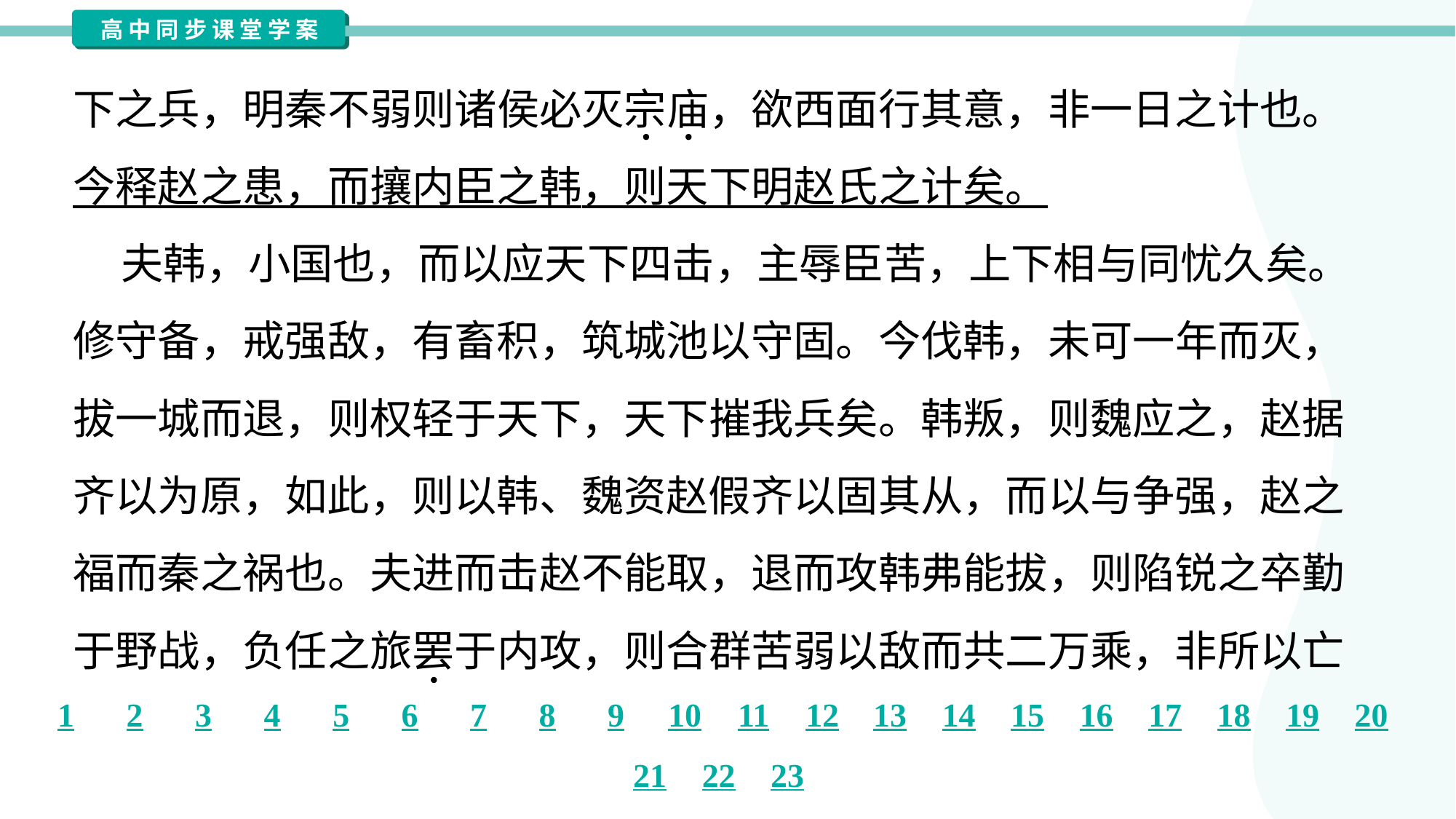

下之兵，明秦不弱则诸侯必灭宗庙，欲西面行其意，非一日之计也。
今释赵之患，而攘内臣之韩，则天下明赵氏之计矣。
    夫韩，小国也，而以应天下四击，主辱臣苦，上下相与同忧久矣。
修守备，戒强敌，有畜积，筑城池以守固。今伐韩，未可一年而灭，
拔一城而退，则权轻于天下，天下摧我兵矣。韩叛，则魏应之，赵据
齐以为原，如此，则以韩、魏资赵假齐以固其从，而以与争强，赵之
福而秦之祸也。夫进而击赵不能取，退而攻韩弗能拔，则陷锐之卒勤
于野战，负任之旅罢于内攻，则合群苦弱以敌而共二万乘，非所以亡